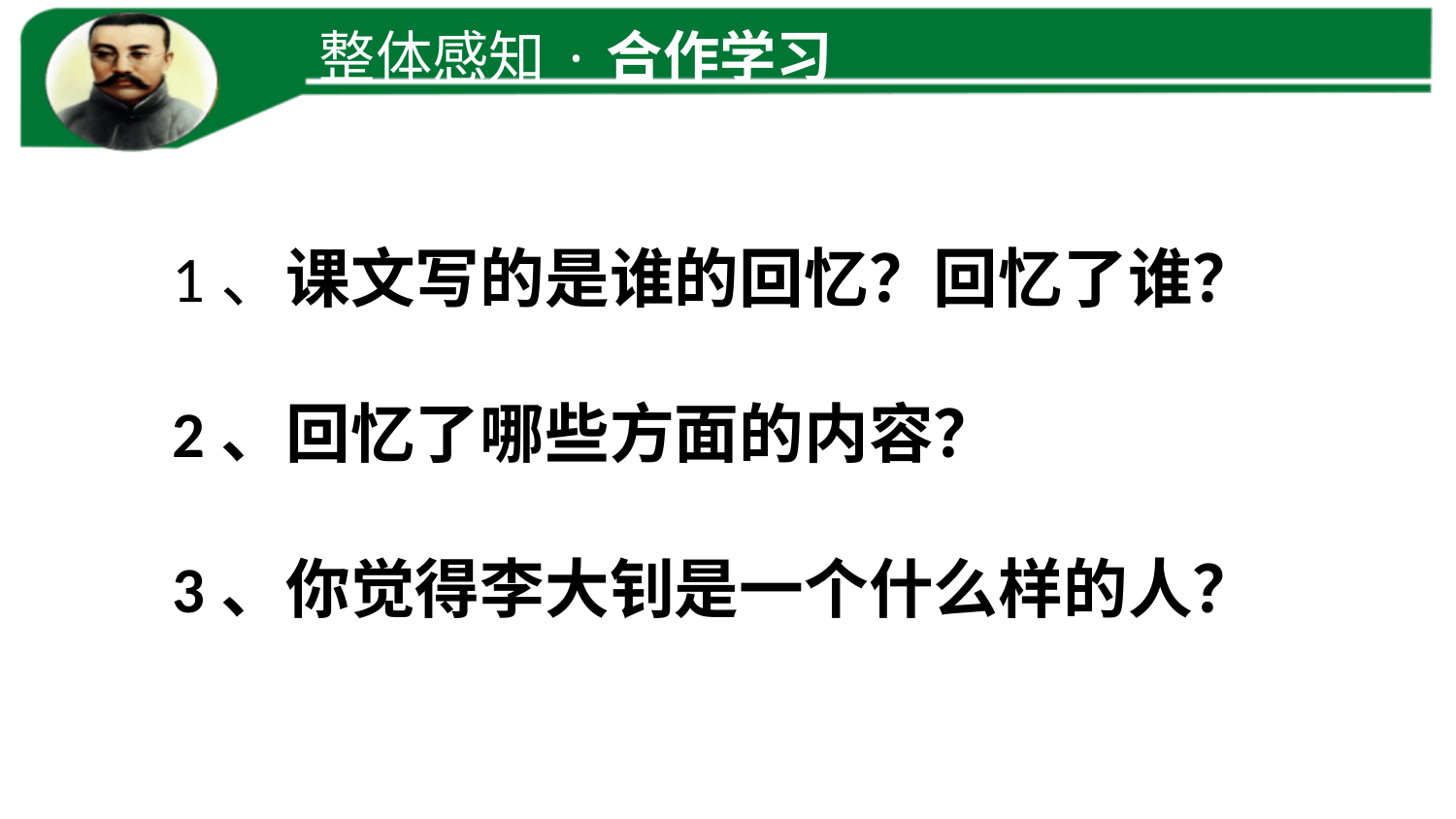

整体感知·合作学习
1、课文写的是谁的回忆？回忆了谁？

2、回忆了哪些方面的内容？

3、你觉得李大钊是一个什么样的人？